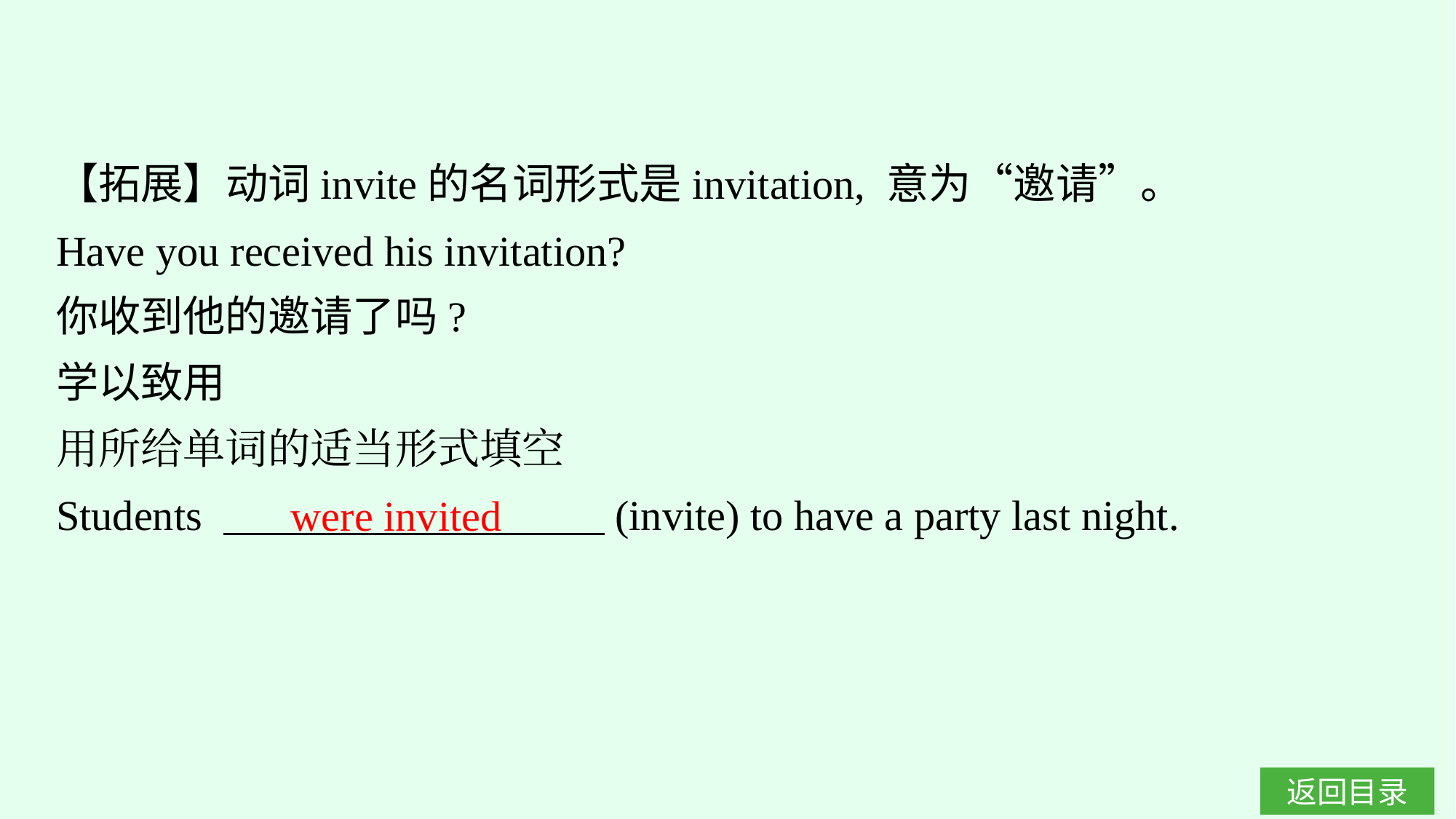

【拓展】动词invite的名词形式是invitation, 意为“邀请”。
Have you received his invitation?
你收到他的邀请了吗?
学以致用
用所给单词的适当形式填空
Students 　　　　　　　　　(invite) to have a party last night.
were invited